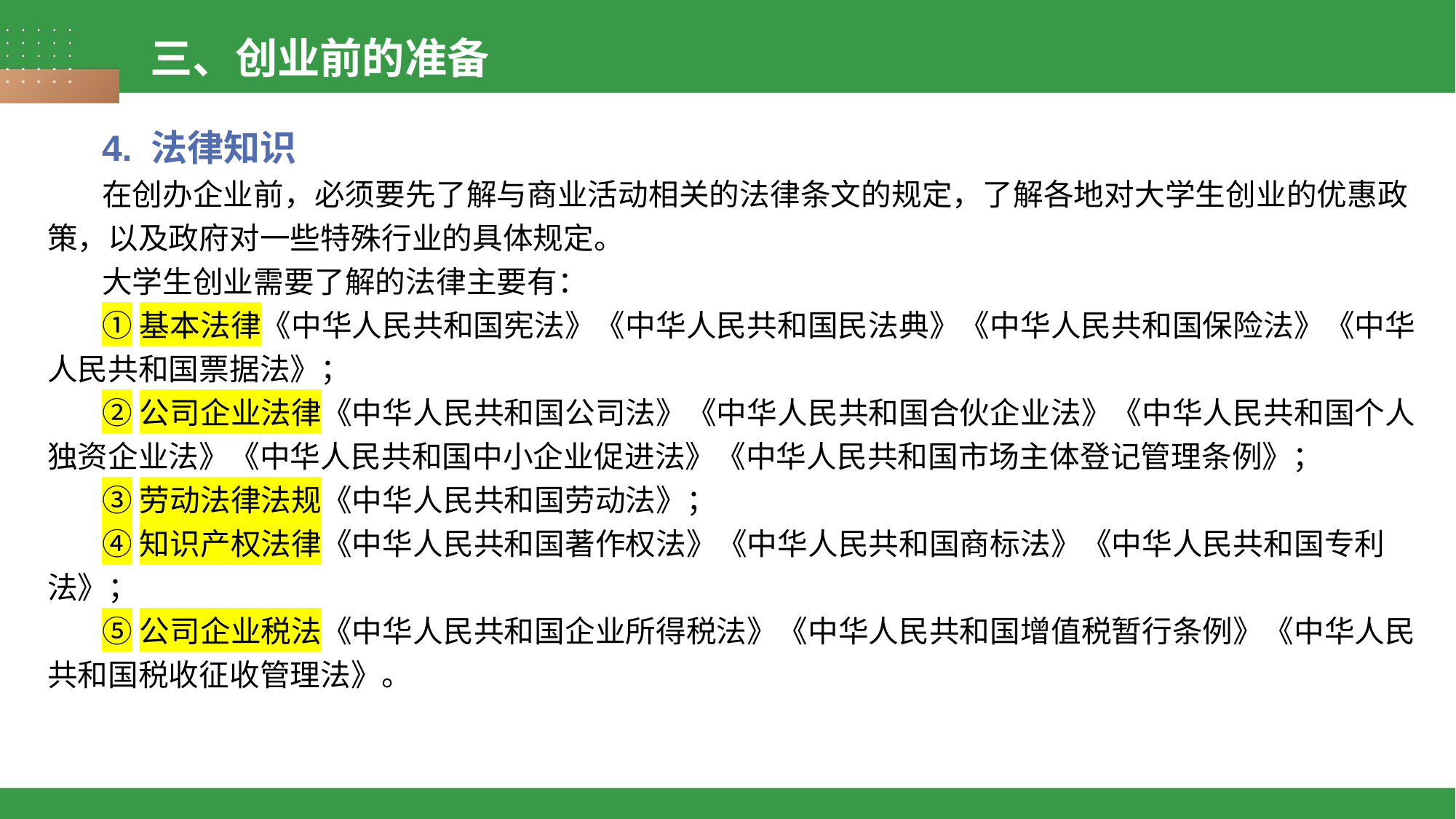

三、创业前的准备
4. 法律知识
在创办企业前，必须要先了解与商业活动相关的法律条文的规定，了解各地对大学生创业的优惠政策，以及政府对一些特殊行业的具体规定。
大学生创业需要了解的法律主要有：
①基本法律《中华人民共和国宪法》《中华人民共和国民法典》《中华人民共和国保险法》《中华人民共和国票据法》；
②公司企业法律《中华人民共和国公司法》《中华人民共和国合伙企业法》《中华人民共和国个人独资企业法》《中华人民共和国中小企业促进法》《中华人民共和国市场主体登记管理条例》；
③劳动法律法规《中华人民共和国劳动法》；
④知识产权法律《中华人民共和国著作权法》《中华人民共和国商标法》《中华人民共和国专利法》；
⑤公司企业税法《中华人民共和国企业所得税法》《中华人民共和国增值税暂行条例》《中华人民共和国税收征收管理法》。